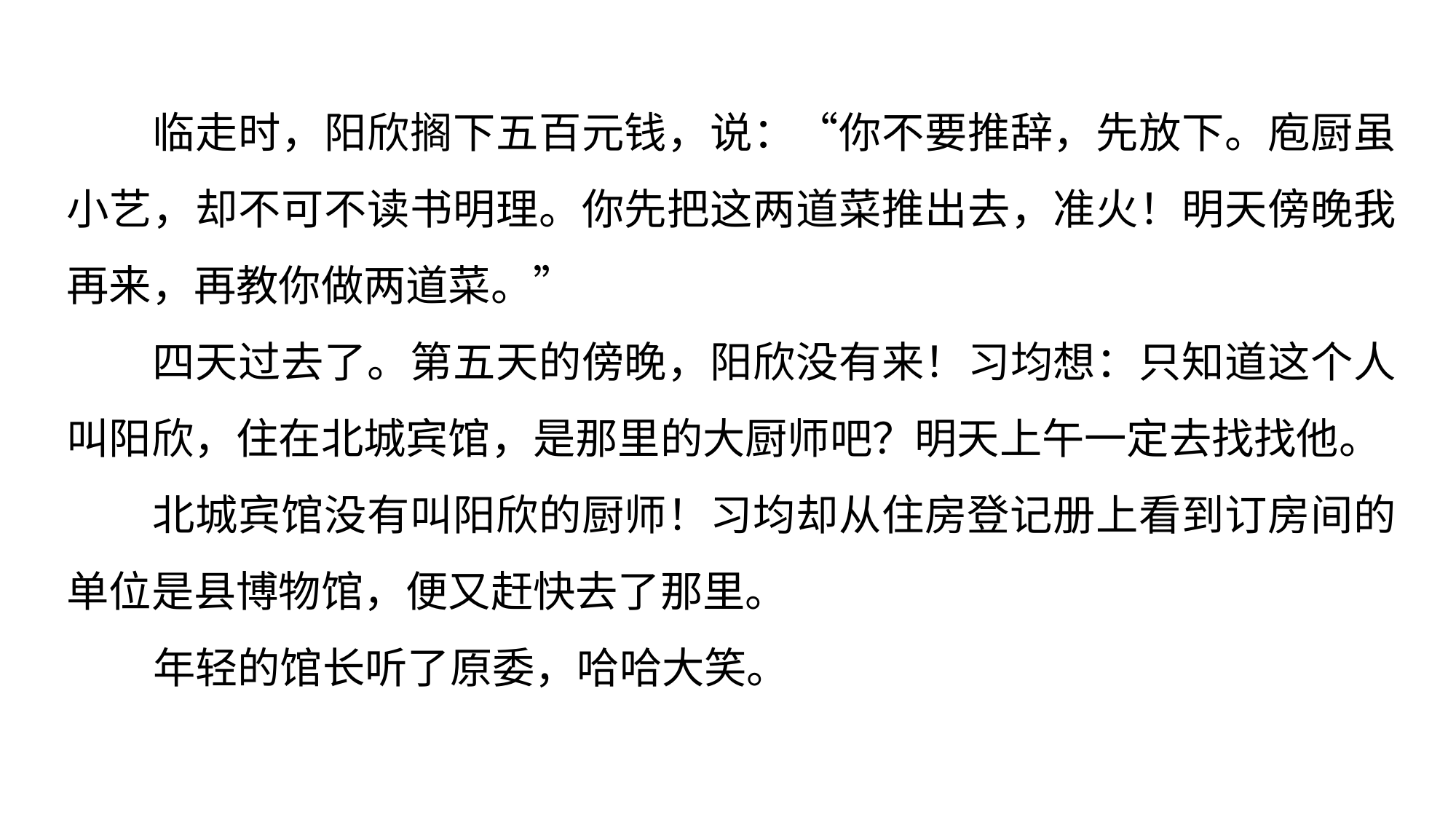

临走时，阳欣搁下五百元钱，说：“你不要推辞，先放下。庖厨虽小艺，却不可不读书明理。你先把这两道菜推出去，准火！明天傍晚我再来，再教你做两道菜。”
四天过去了。第五天的傍晚，阳欣没有来！习均想：只知道这个人叫阳欣，住在北城宾馆，是那里的大厨师吧？明天上午一定去找找他。
北城宾馆没有叫阳欣的厨师！习均却从住房登记册上看到订房间的单位是县博物馆，便又赶快去了那里。
年轻的馆长听了原委，哈哈大笑。